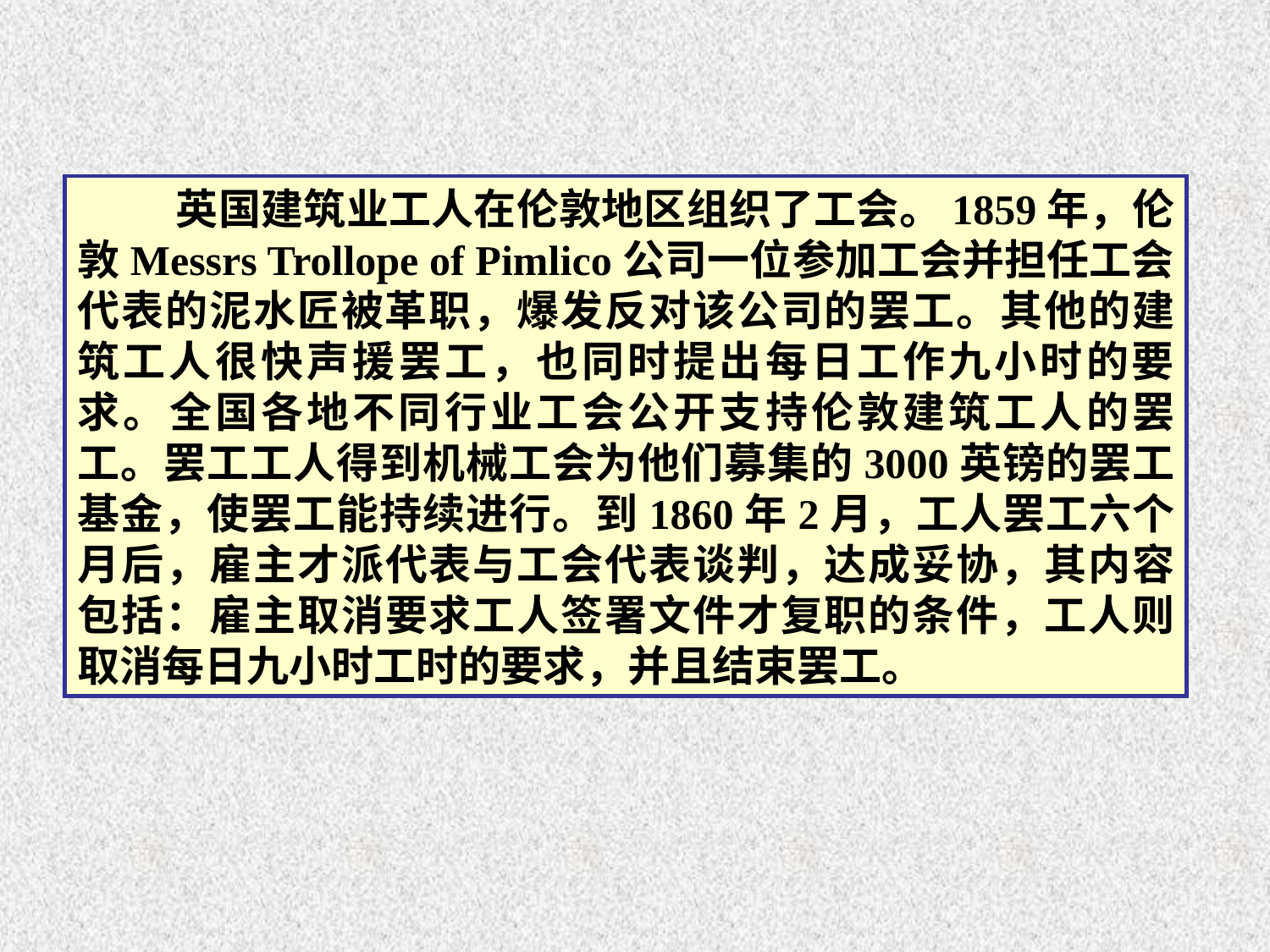

英国建筑业工人在伦敦地区组织了工会。1859年，伦敦Messrs Trollope of Pimlico公司一位参加工会并担任工会代表的泥水匠被革职，爆发反对该公司的罢工。其他的建筑工人很快声援罢工，也同时提出每日工作九小时的要求。全国各地不同行业工会公开支持伦敦建筑工人的罢工。罢工工人得到机械工会为他们募集的3000英镑的罢工基金，使罢工能持续进行。到1860年2月，工人罢工六个月后，雇主才派代表与工会代表谈判，达成妥协，其内容包括：雇主取消要求工人签署文件才复职的条件，工人则取消每日九小时工时的要求，并且结束罢工。